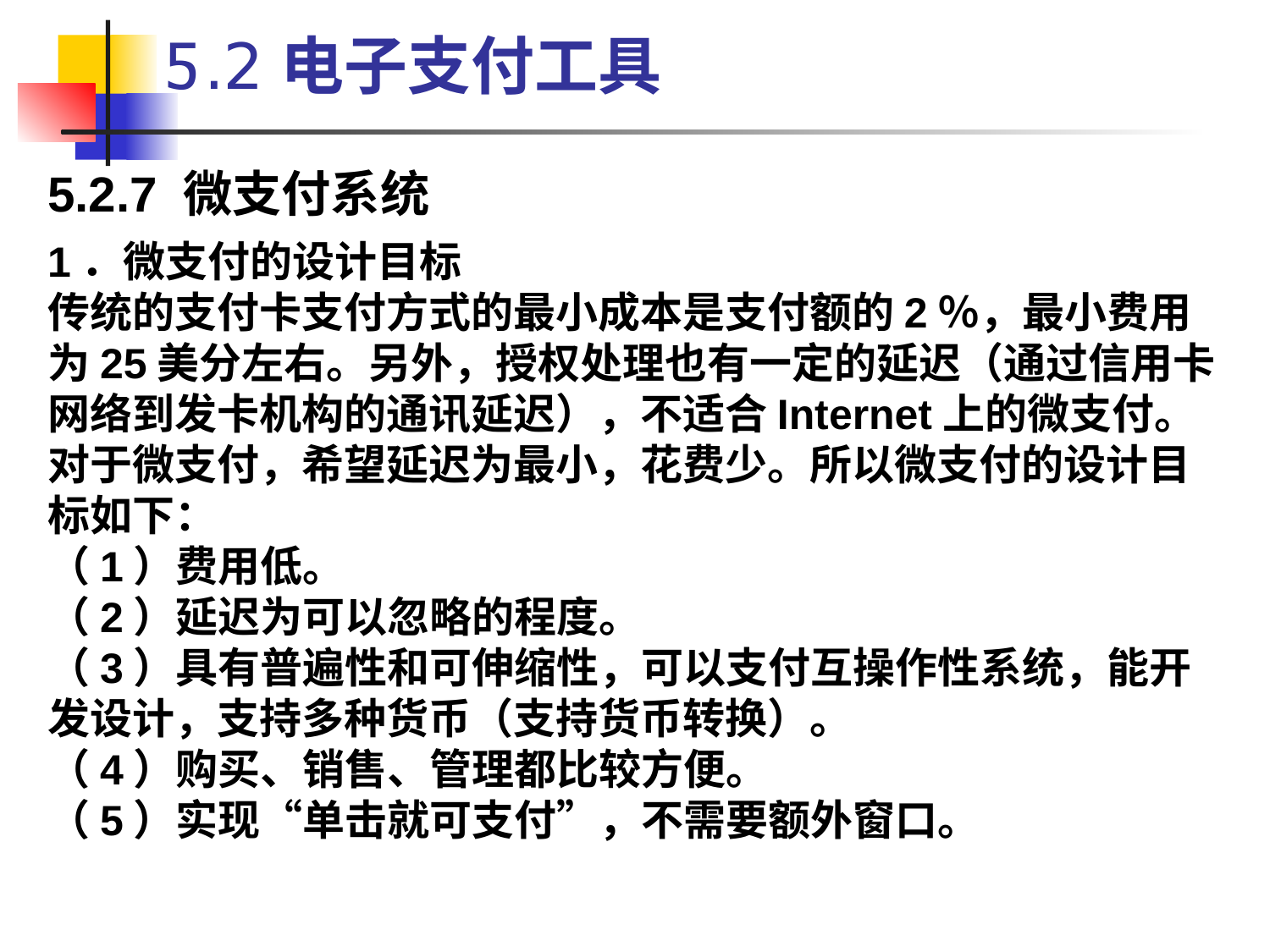

5.2电子支付工具

5.2.7 微支付系统
1．微支付的设计目标
传统的支付卡支付方式的最小成本是支付额的2％，最小费用为25美分左右。另外，授权处理也有一定的延迟（通过信用卡网络到发卡机构的通讯延迟），不适合Internet上的微支付。对于微支付，希望延迟为最小，花费少。所以微支付的设计目标如下：
（1）费用低。
（2）延迟为可以忽略的程度。
（3）具有普遍性和可伸缩性，可以支付互操作性系统，能开发设计，支持多种货币（支持货币转换）。
（4）购买、销售、管理都比较方便。
（5）实现“单击就可支付”，不需要额外窗口。